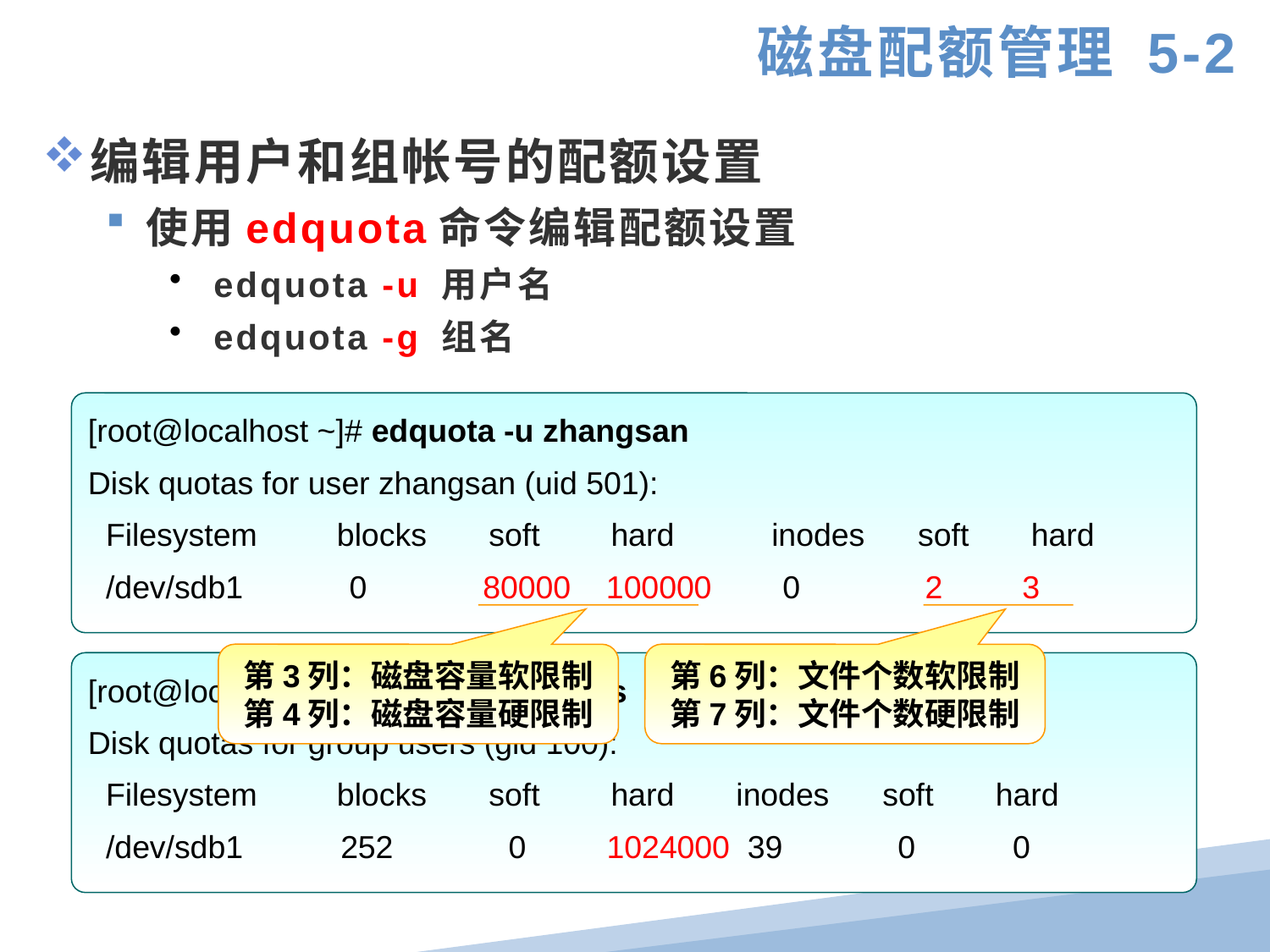

磁盘配额管理 5-2
编辑用户和组帐号的配额设置
使用edquota命令编辑配额设置
 edquota -u 用户名
 edquota -g 组名

[root@localhost ~]# edquota -u zhangsan
Disk quotas for user zhangsan (uid 501):
  Filesystem         blocks       soft        hard           inodes      soft       hard
  /dev/sdb1            0             80000    100000        0              2         3

第3列：磁盘容量软限制
第4列：磁盘容量硬限制
第6列：文件个数软限制
第7列：文件个数硬限制
[root@localhost ~]# edquota -g users
Disk quotas for group users (gid 100):
  Filesystem         blocks       soft        hard       inodes      soft       hard
  /dev/sdb1           252             0         1024000  39             0           0